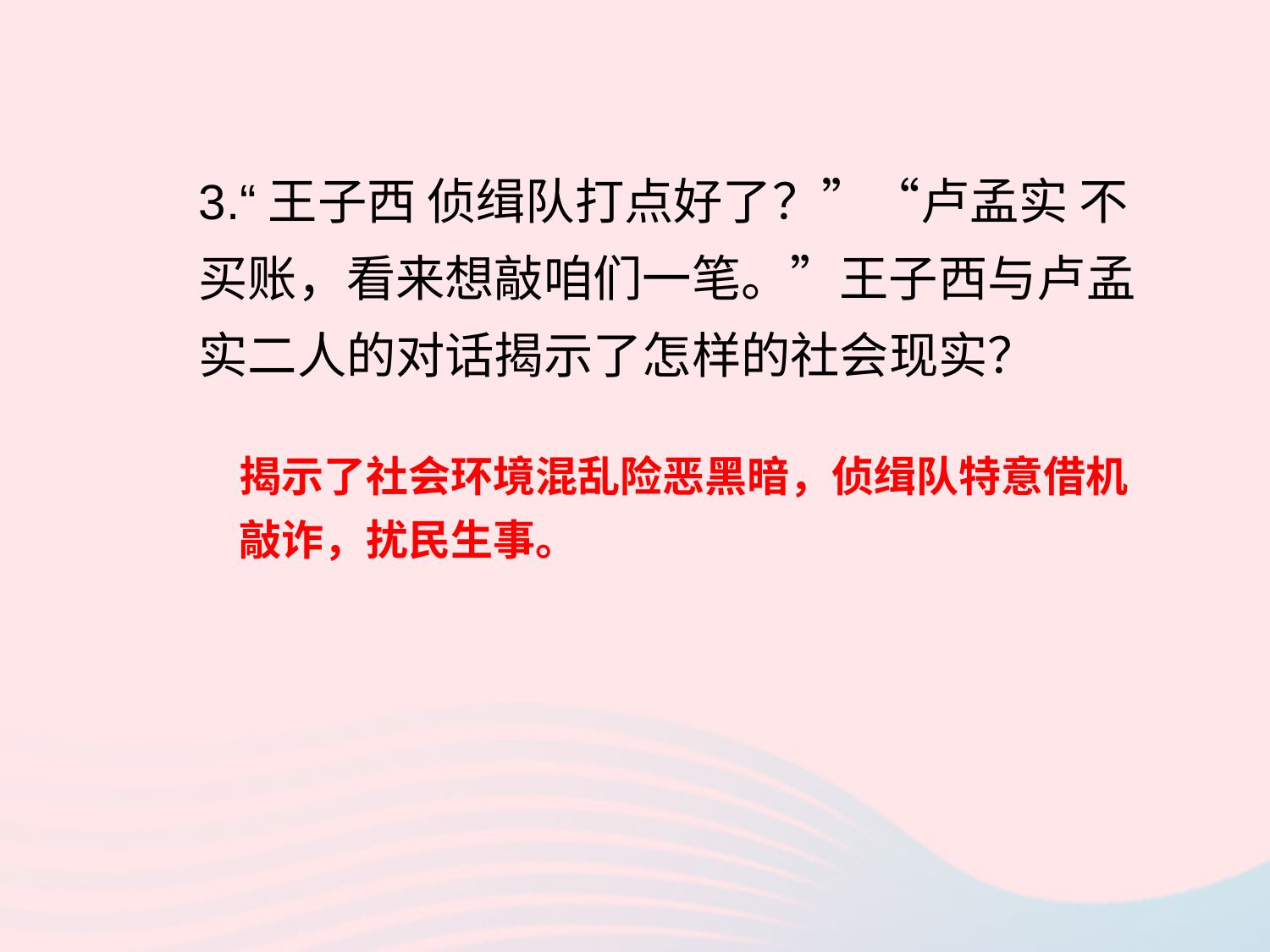

3.“王子西 侦缉队打点好了？”“卢孟实 不买账，看来想敲咱们一笔。”王子西与卢孟实二人的对话揭示了怎样的社会现实？
揭示了社会环境混乱险恶黑暗，侦缉队特意借机敲诈，扰民生事。